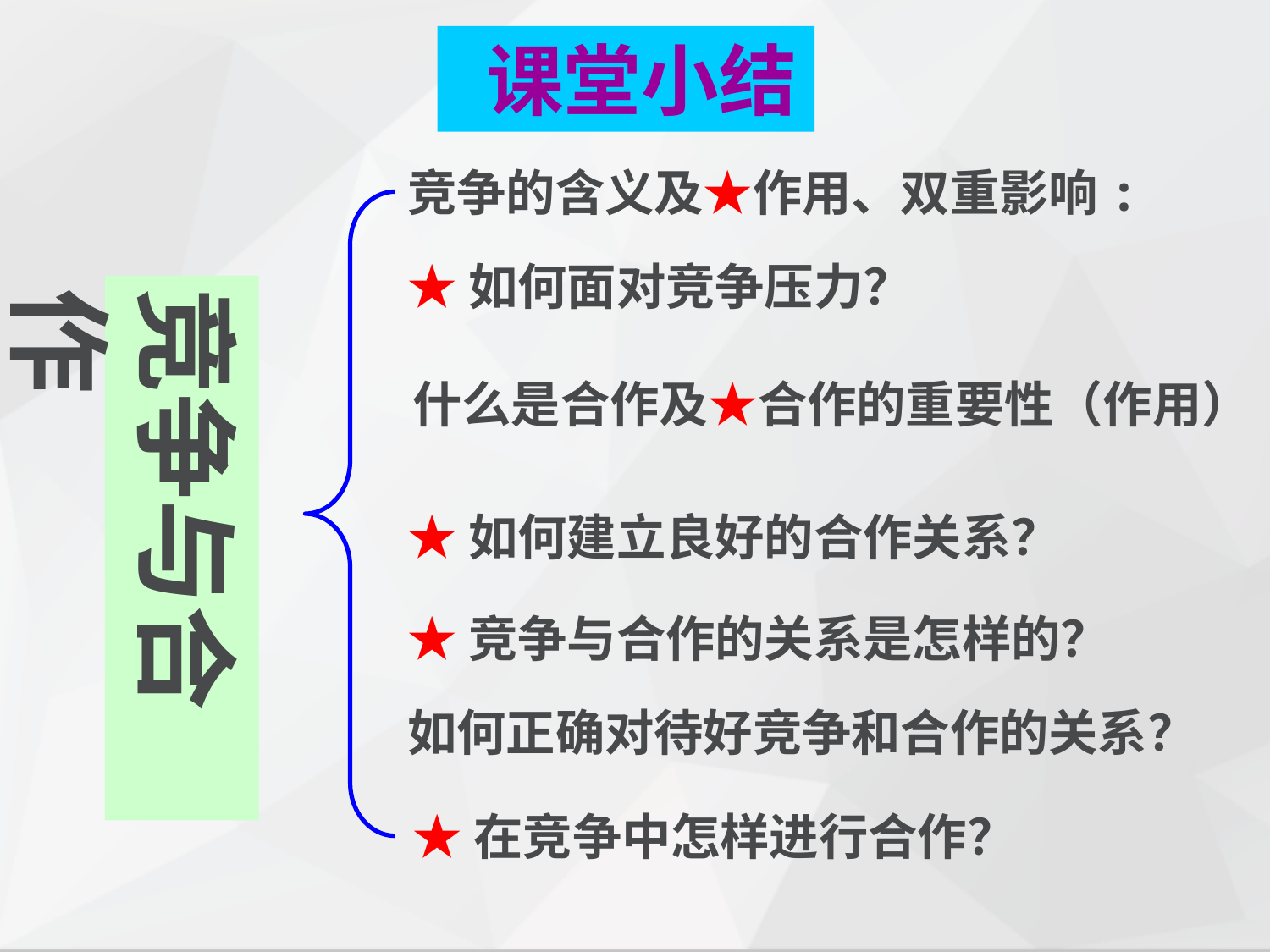

课堂小结
竞争的含义及★作用、双重影响:

★如何面对竞争压力？
竞争与合作
什么是合作及★合作的重要性（作用）
★如何建立良好的合作关系？
★竞争与合作的关系是怎样的？
如何正确对待好竞争和合作的关系？
★在竞争中怎样进行合作？